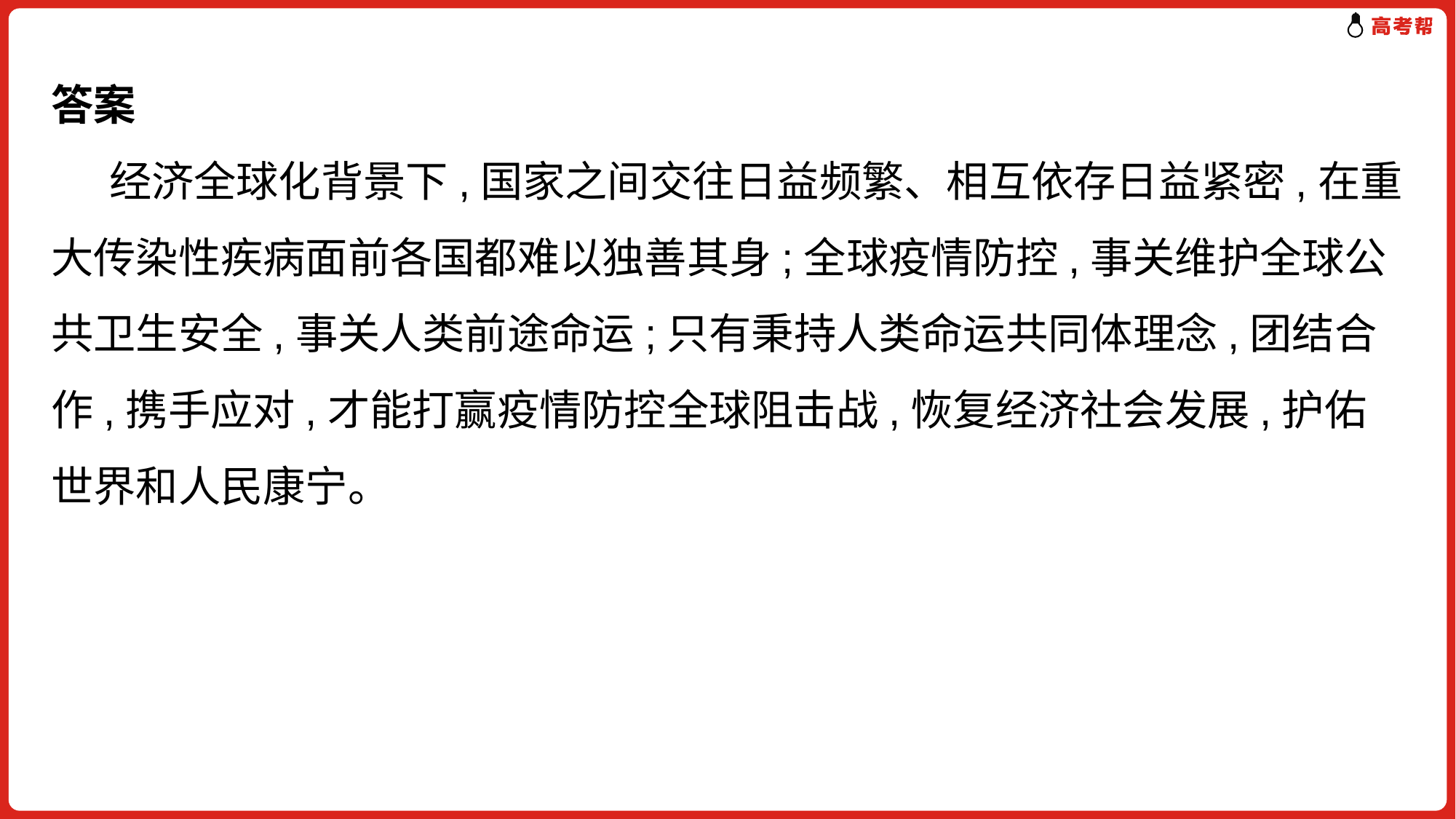

# 答案 经济全球化背景下,国家之间交往日益频繁、相互依存日益紧密,在重大传染性疾病面前各国都难以独善其身;全球疫情防控,事关维护全球公共卫生安全,事关人类前途命运;只有秉持人类命运共同体理念,团结合作,携手应对,才能打赢疫情防控全球阻击战,恢复经济社会发展,护佑世界和人民康宁。